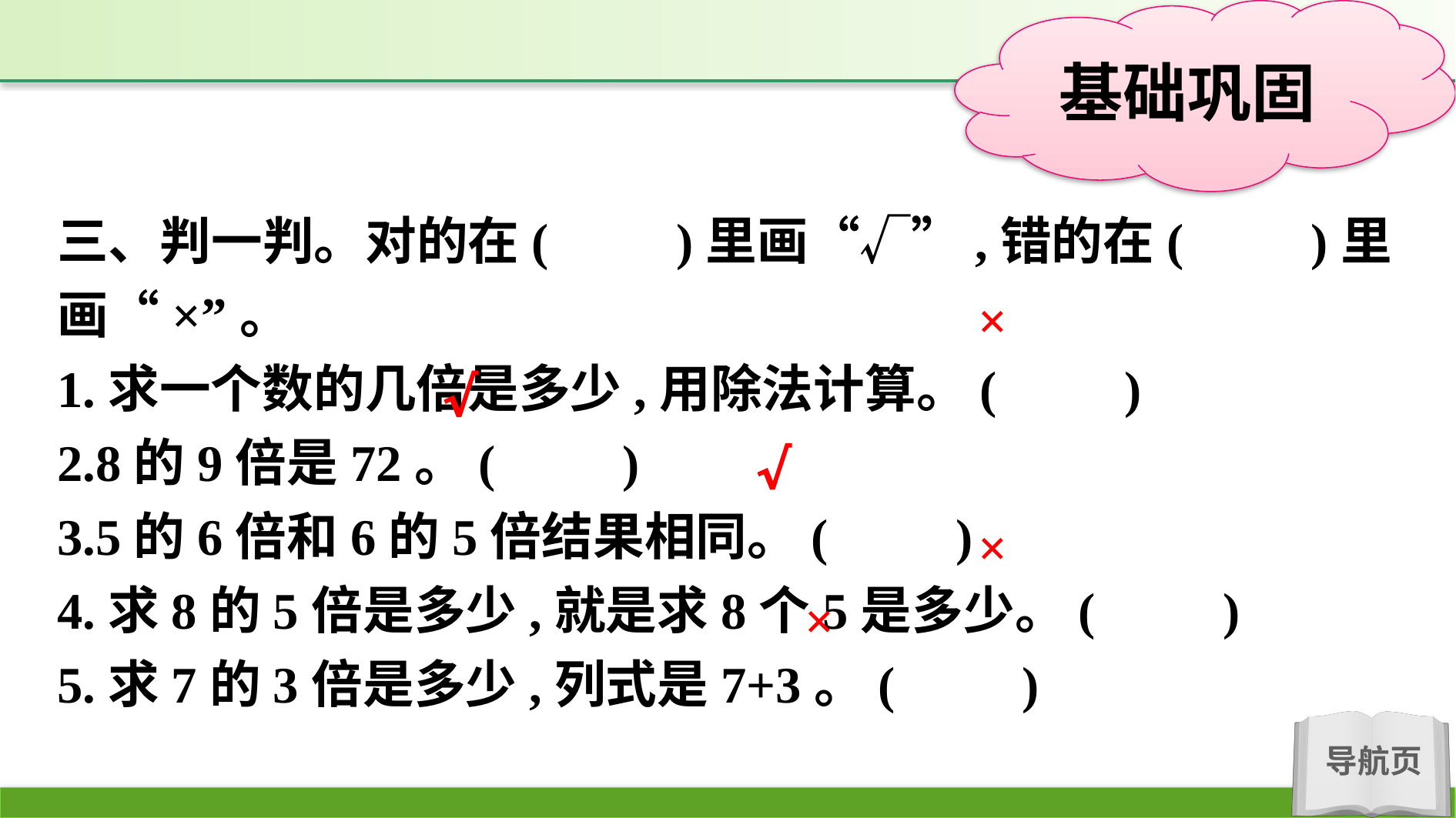

三、判一判。对的在(　　)里画“√”,错的在(　　)里画“×”。
1.求一个数的几倍是多少,用除法计算。(　　)
2.8的9倍是72。(　　)
3.5的6倍和6的5倍结果相同。(　　)
4.求8的5倍是多少,就是求8个5是多少。(　　)
5.求7的3倍是多少,列式是7+3。(　　)
×
√
√
×
×